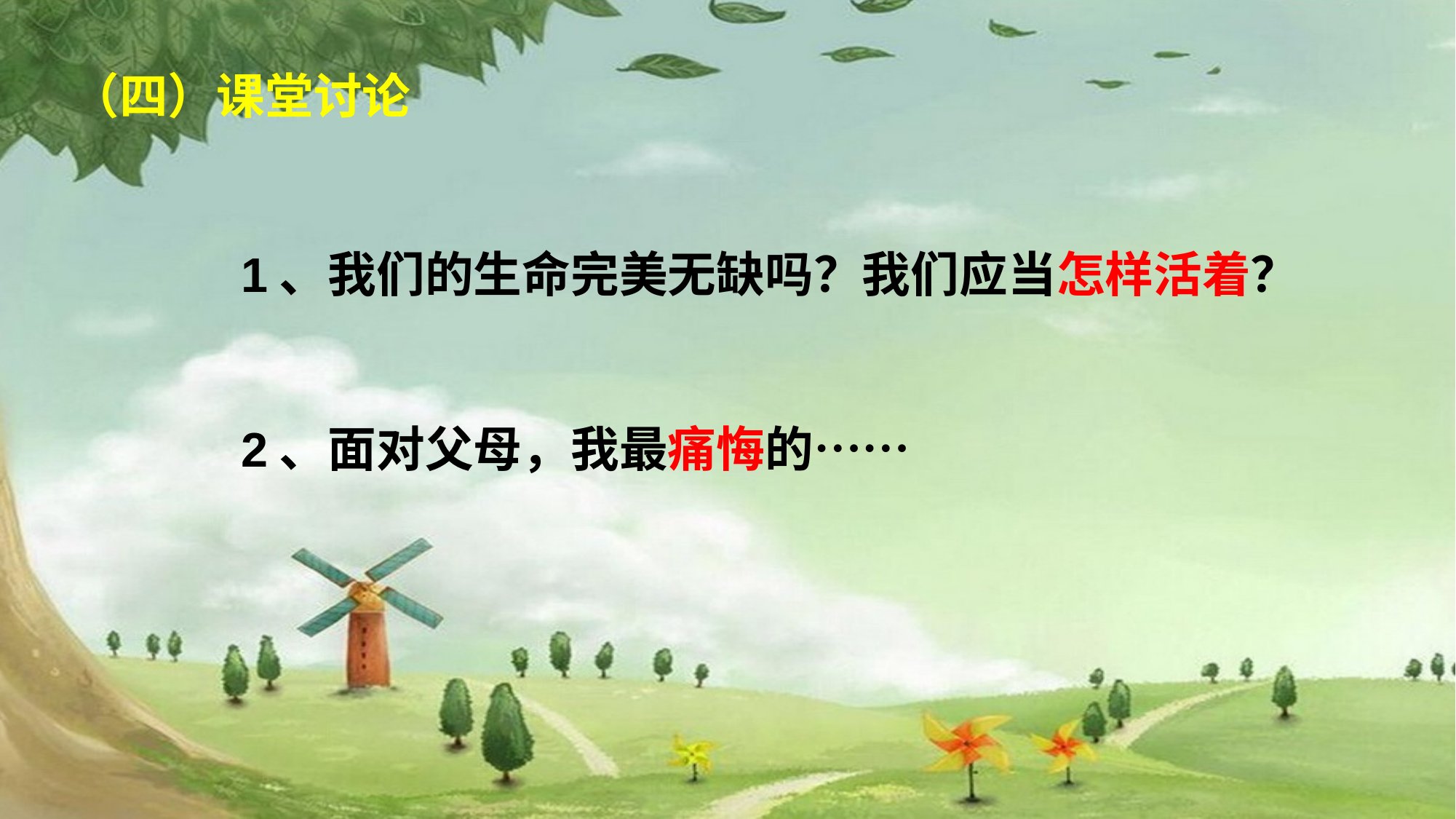

（四）课堂讨论

1、我们的生命完美无缺吗？我们应当怎样活着？

2、面对父母，我最痛悔的……